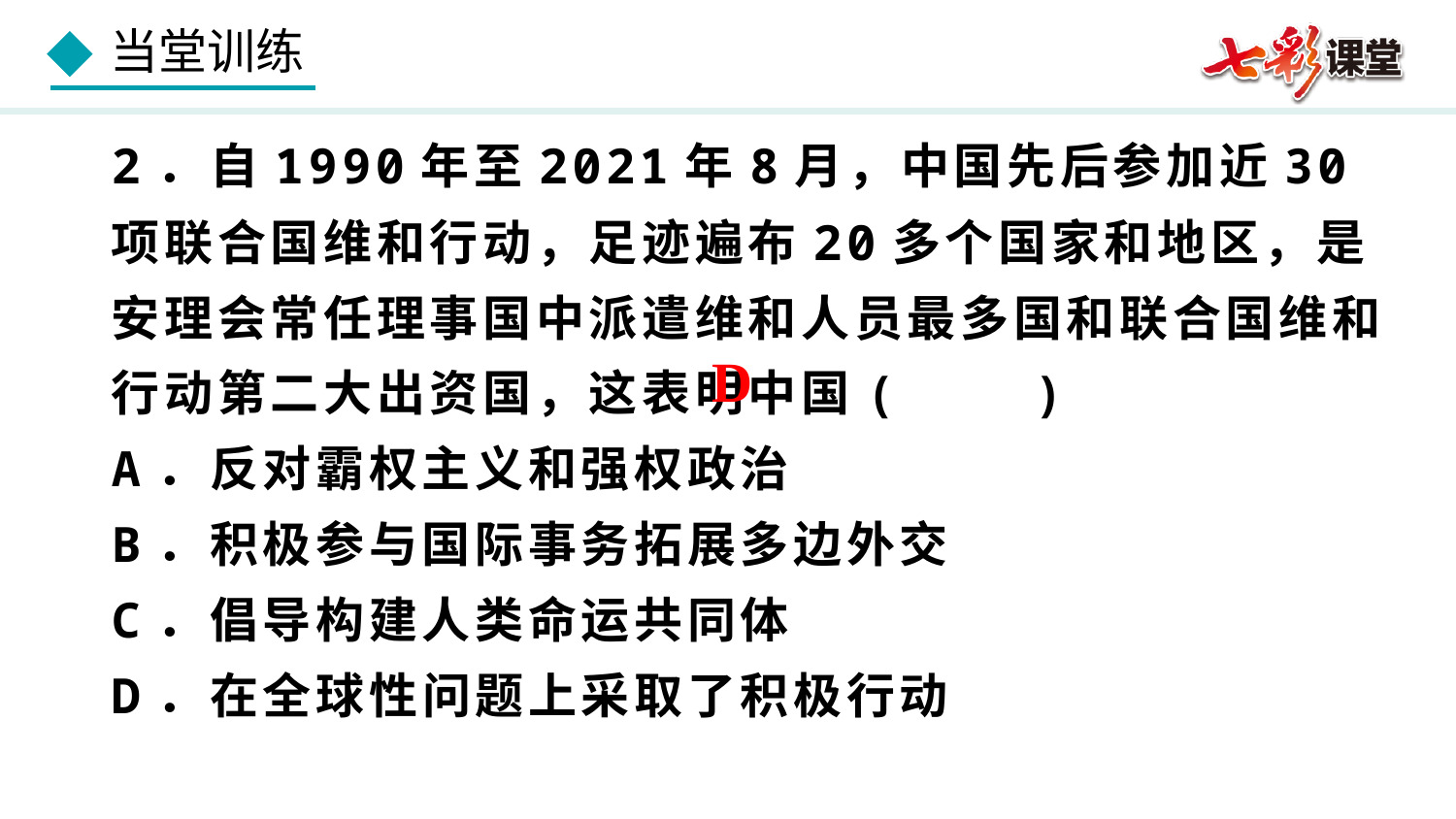

2．自1990年至2021年8月，中国先后参加近30项联合国维和行动，足迹遍布20多个国家和地区，是安理会常任理事国中派遣维和人员最多国和联合国维和行动第二大出资国，这表明中国(    )
A．反对霸权主义和强权政治
B．积极参与国际事务拓展多边外交
C．倡导构建人类命运共同体
D．在全球性问题上采取了积极行动
D